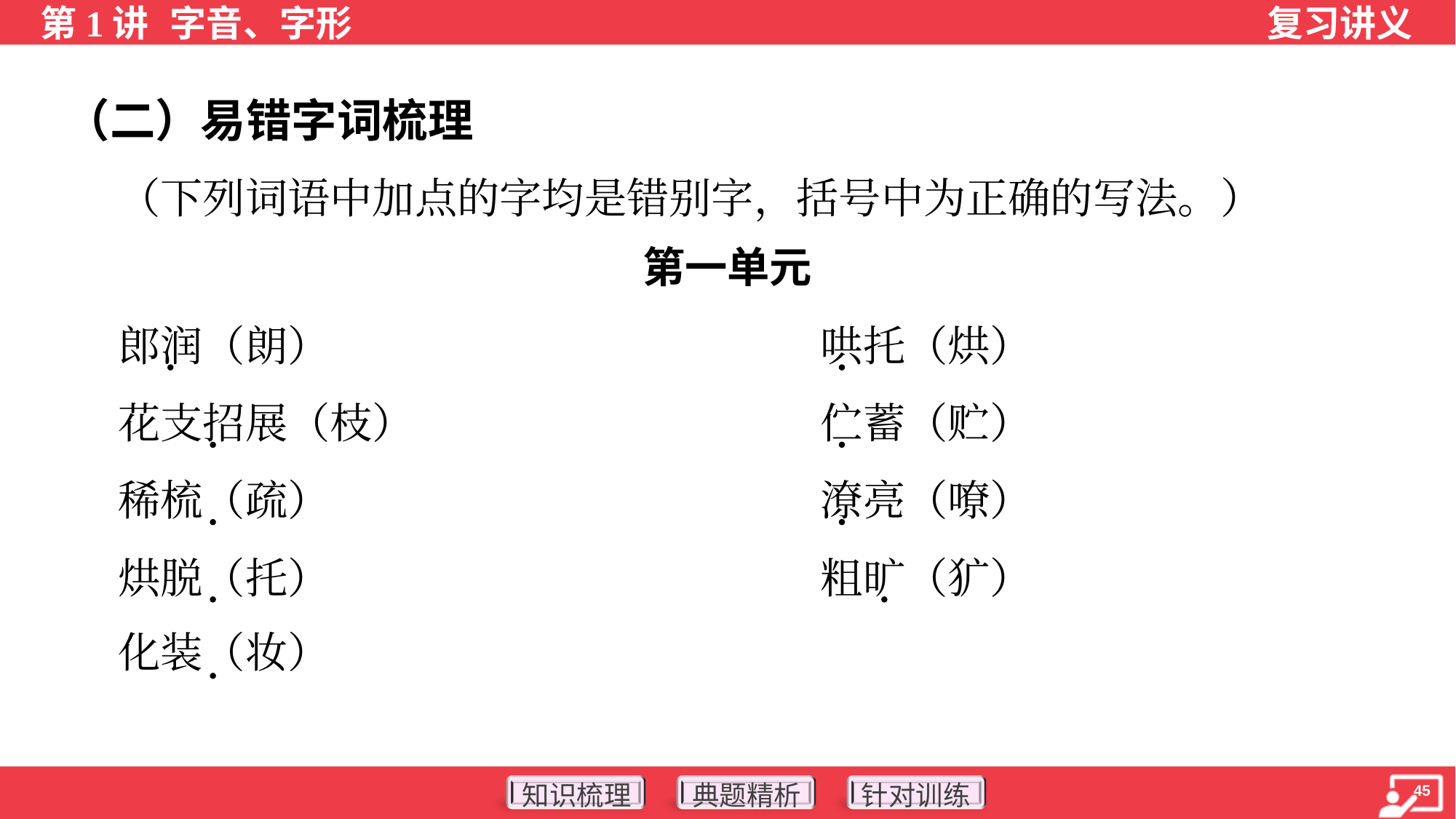

（二）易错字词梳理
    （下列词语中加点的字均是错别字，括号中为正确的写法。）
第一单元
    郎润（朗）	哄托（烘）
    花支招展（枝）	伫蓄（贮）
    稀梳（疏）	潦亮（嘹）
    烘脱（托）	粗旷（犷）
    化装（妆）